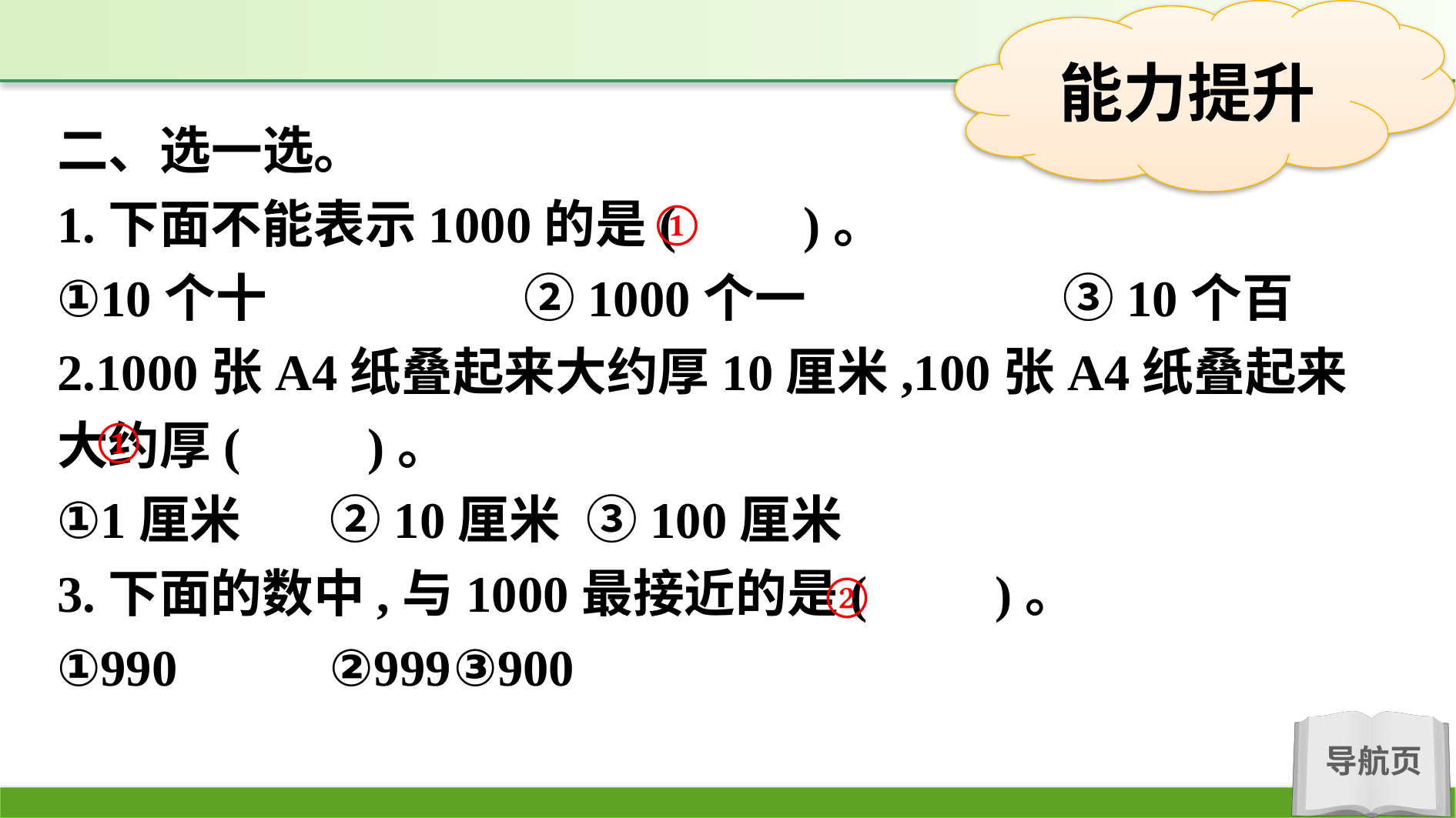

二、选一选。
1.下面不能表示1000的是(　　)。
①10个十　　　　　②1000个一　　　　　③10个百
2.1000张A4纸叠起来大约厚10厘米,100张A4纸叠起来大约厚(　　)。
①1厘米	②10厘米	③100厘米
3.下面的数中,与1000最接近的是(　　)。
①990		②999	③900
①
①
②